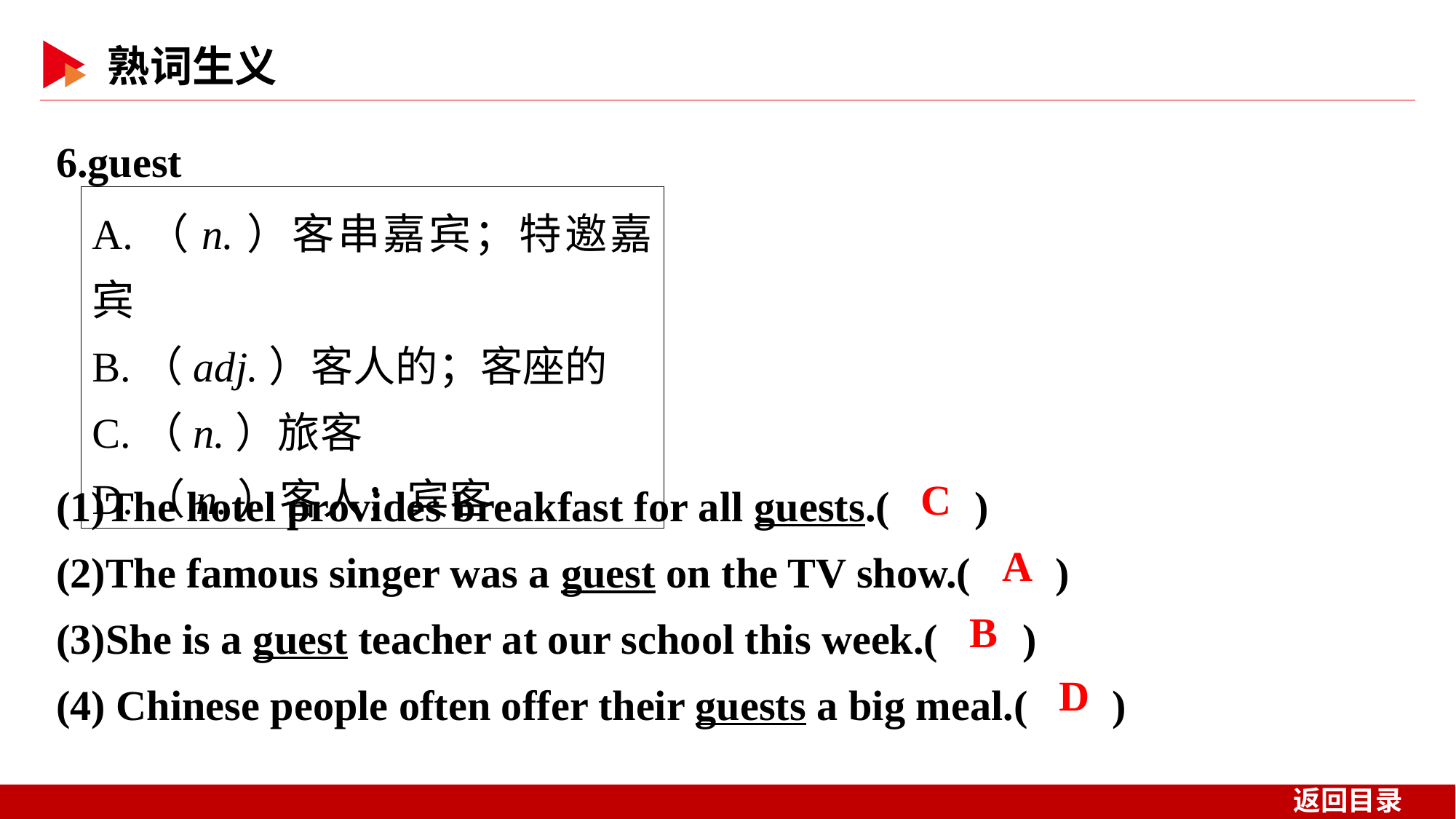

6.guest
A.（n.）客串嘉宾；特邀嘉宾
B.（adj.）客人的；客座的
C.（n.）旅客
D.（n.）客人；宾客
(1)The hotel provides breakfast for all guests.(        )
(2)The famous singer was a guest on the TV show.(        )
(3)She is a guest teacher at our school this week.(        )
(4) Chinese people often offer their guests a big meal.(        )
   C
   A
   B
   D